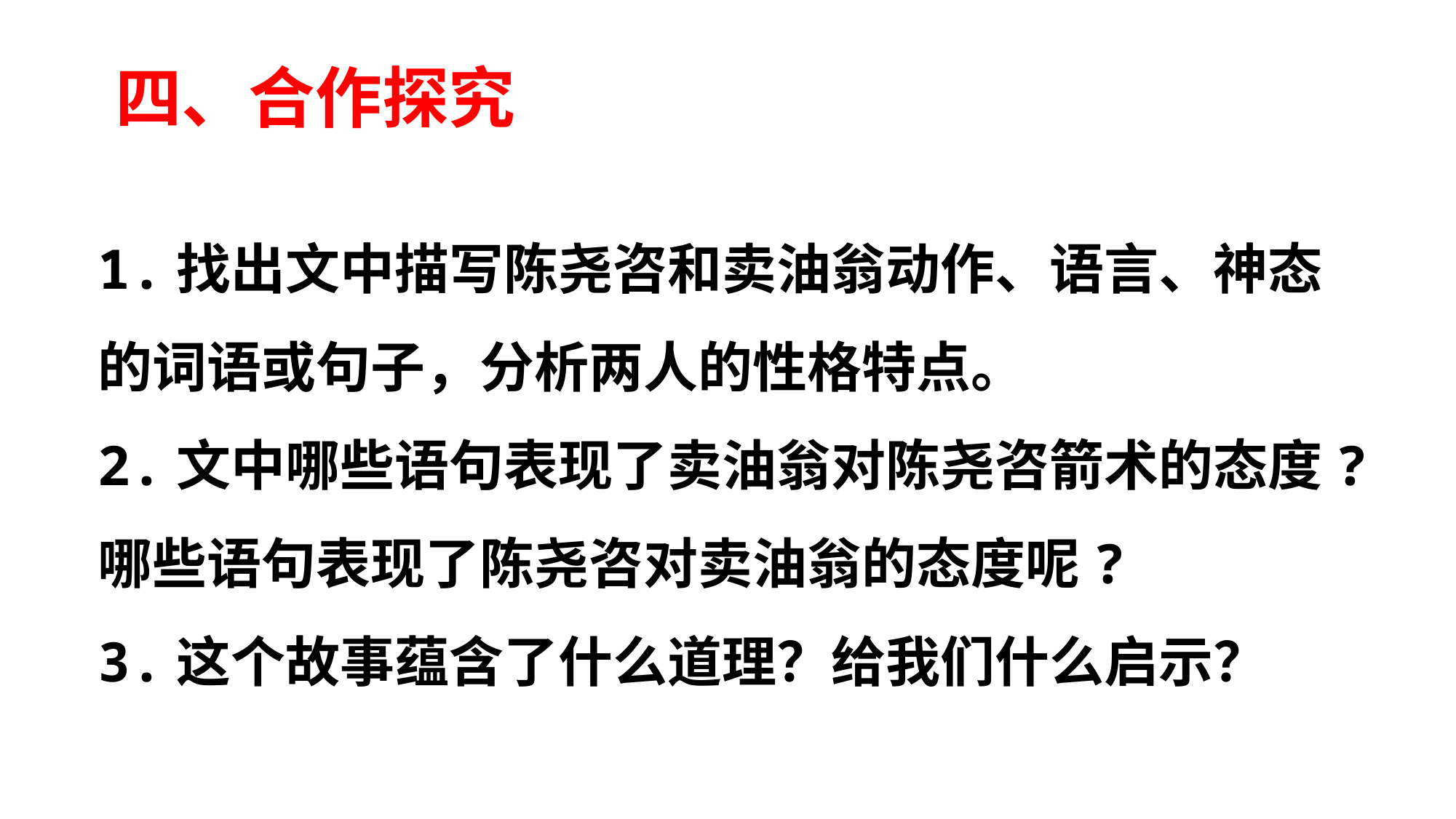

四、合作探究
1.找出文中描写陈尧咨和卖油翁动作、语言、神态的词语或句子，分析两人的性格特点。
2.文中哪些语句表现了卖油翁对陈尧咨箭术的态度?哪些语句表现了陈尧咨对卖油翁的态度呢?
3.这个故事蕴含了什么道理？给我们什么启示？